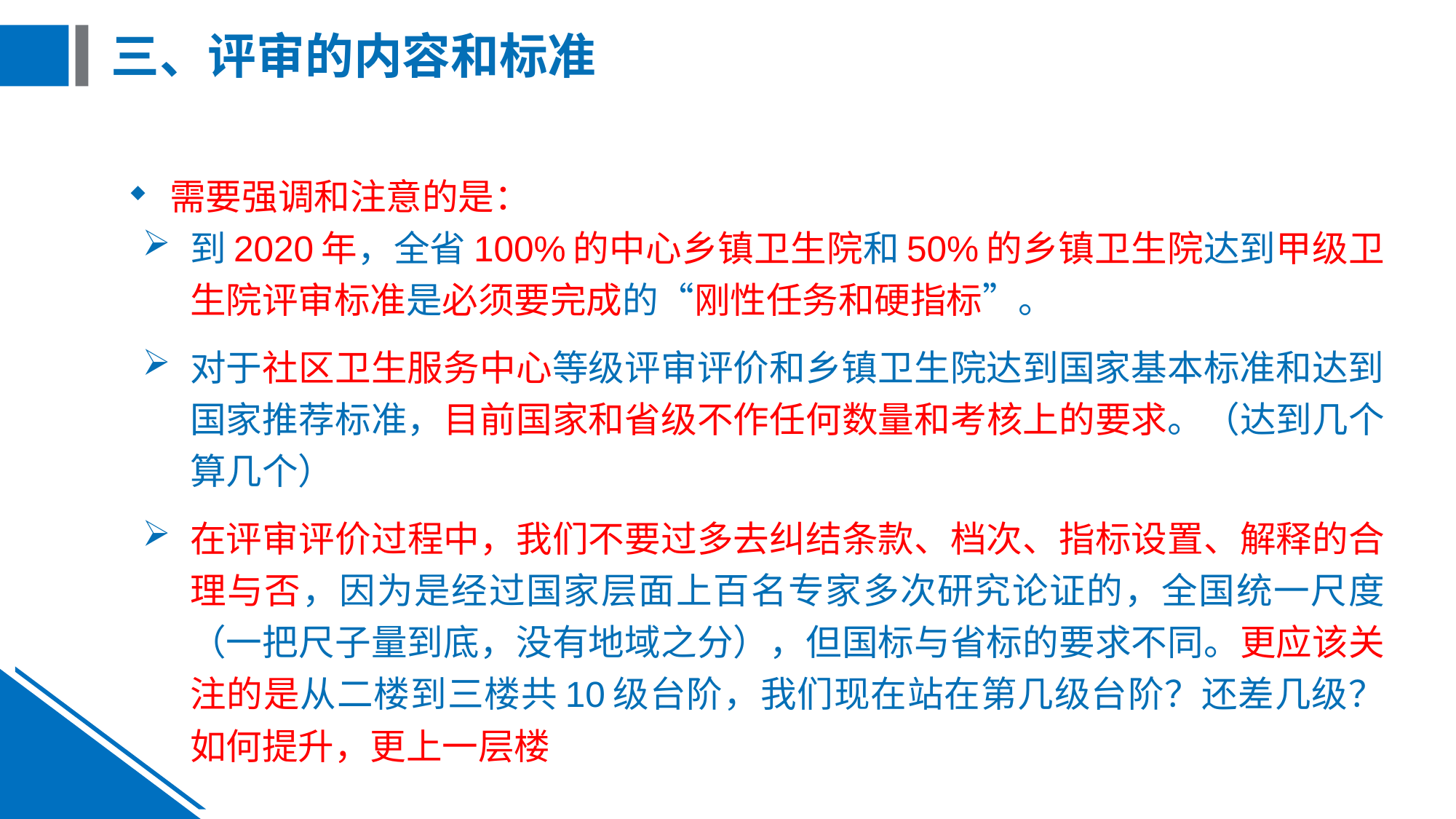

# 三、评审的内容和标准
需要强调和注意的是：
到2020年，全省100%的中心乡镇卫生院和50%的乡镇卫生院达到甲级卫生院评审标准是必须要完成的“刚性任务和硬指标”。
对于社区卫生服务中心等级评审评价和乡镇卫生院达到国家基本标准和达到国家推荐标准，目前国家和省级不作任何数量和考核上的要求。（达到几个算几个）
在评审评价过程中，我们不要过多去纠结条款、档次、指标设置、解释的合理与否，因为是经过国家层面上百名专家多次研究论证的，全国统一尺度（一把尺子量到底，没有地域之分），但国标与省标的要求不同。更应该关注的是从二楼到三楼共10级台阶，我们现在站在第几级台阶？还差几级？如何提升，更上一层楼